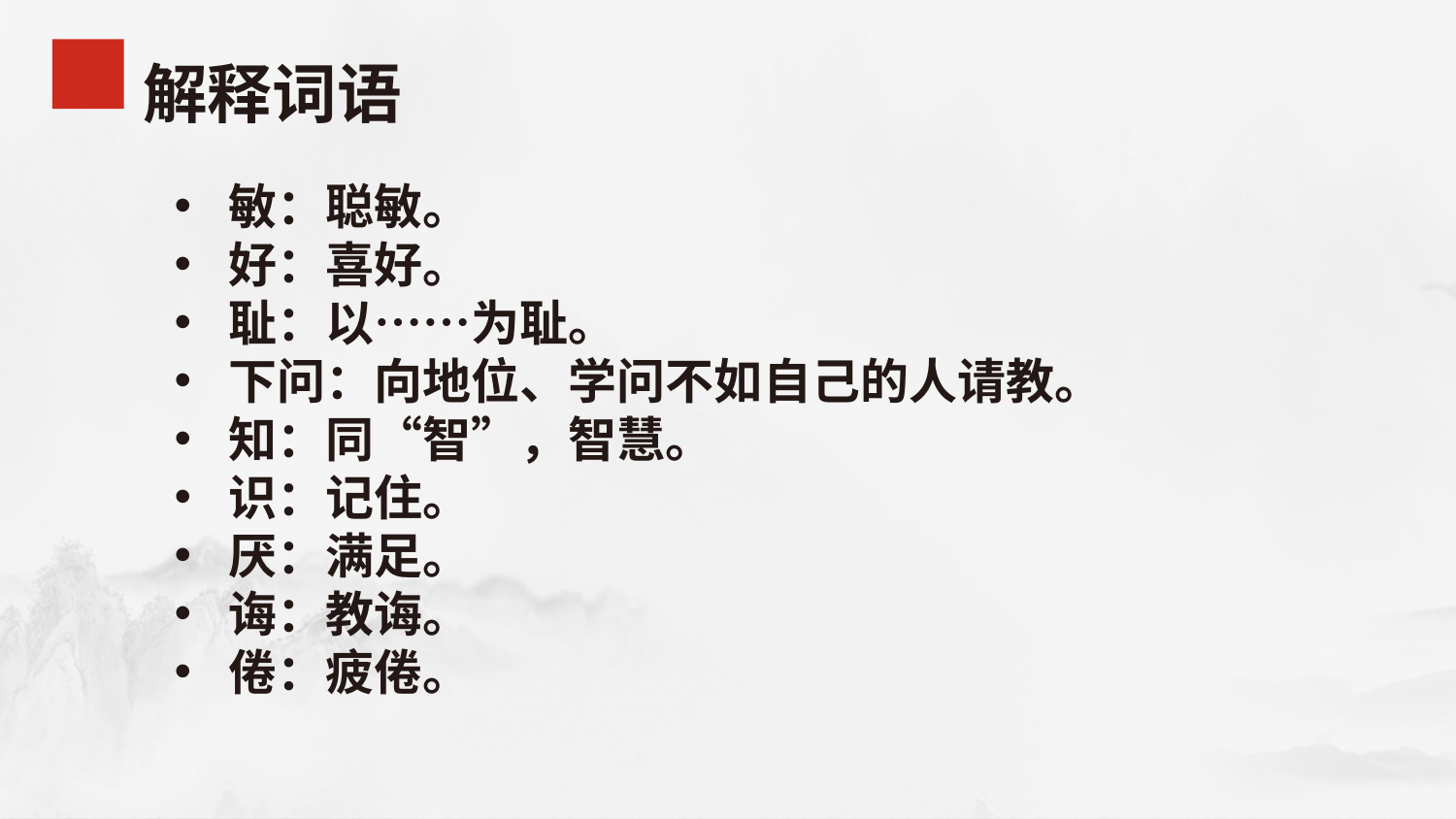

解释词语
敏：聪敏。
好：喜好。
耻：以……为耻。
下问：向地位、学问不如自己的人请教。
知：同“智”，智慧。
识：记住。
厌：满足。
诲：教诲。
倦：疲倦。